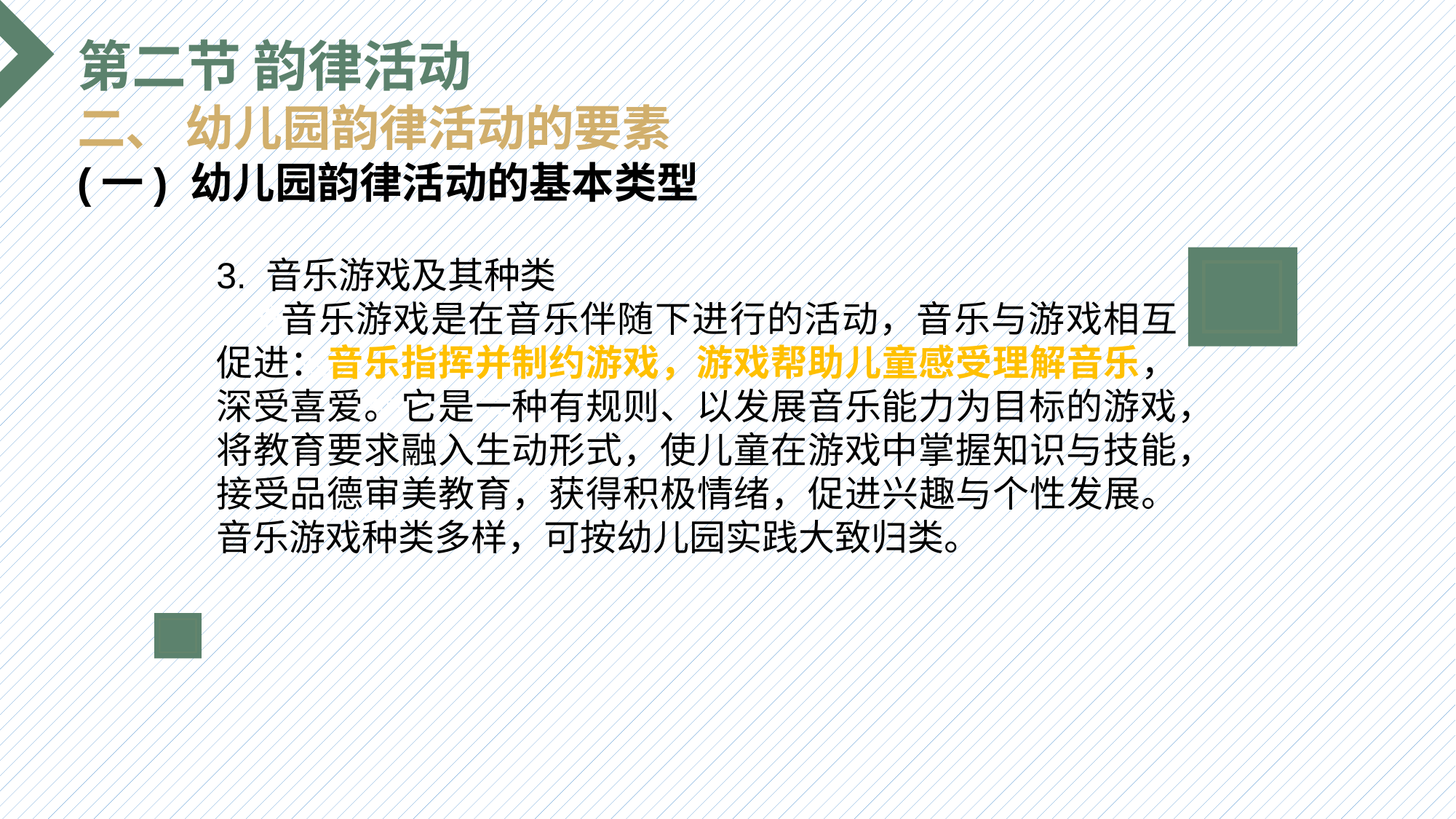

第二节 韵律活动
二、 幼儿园韵律活动的要素
(一) 幼儿园韵律活动的基本类型

3. 音乐游戏及其种类
      音乐游戏是在音乐伴随下进行的活动，音乐与游戏相互促进：音乐指挥并制约游戏，游戏帮助儿童感受理解音乐，深受喜爱。它是一种有规则、以发展音乐能力为目标的游戏，将教育要求融入生动形式，使儿童在游戏中掌握知识与技能，接受品德审美教育，获得积极情绪，促进兴趣与个性发展。音乐游戏种类多样，可按幼儿园实践大致归类。

选题背景
输入您的内容，请简要说明，言简意赅即可输入您的内容，请简要说明，言简意赅即可输入您的内容，请简要说明，言简意赅即可输入您的内容，请简要说明，言简意赅即可